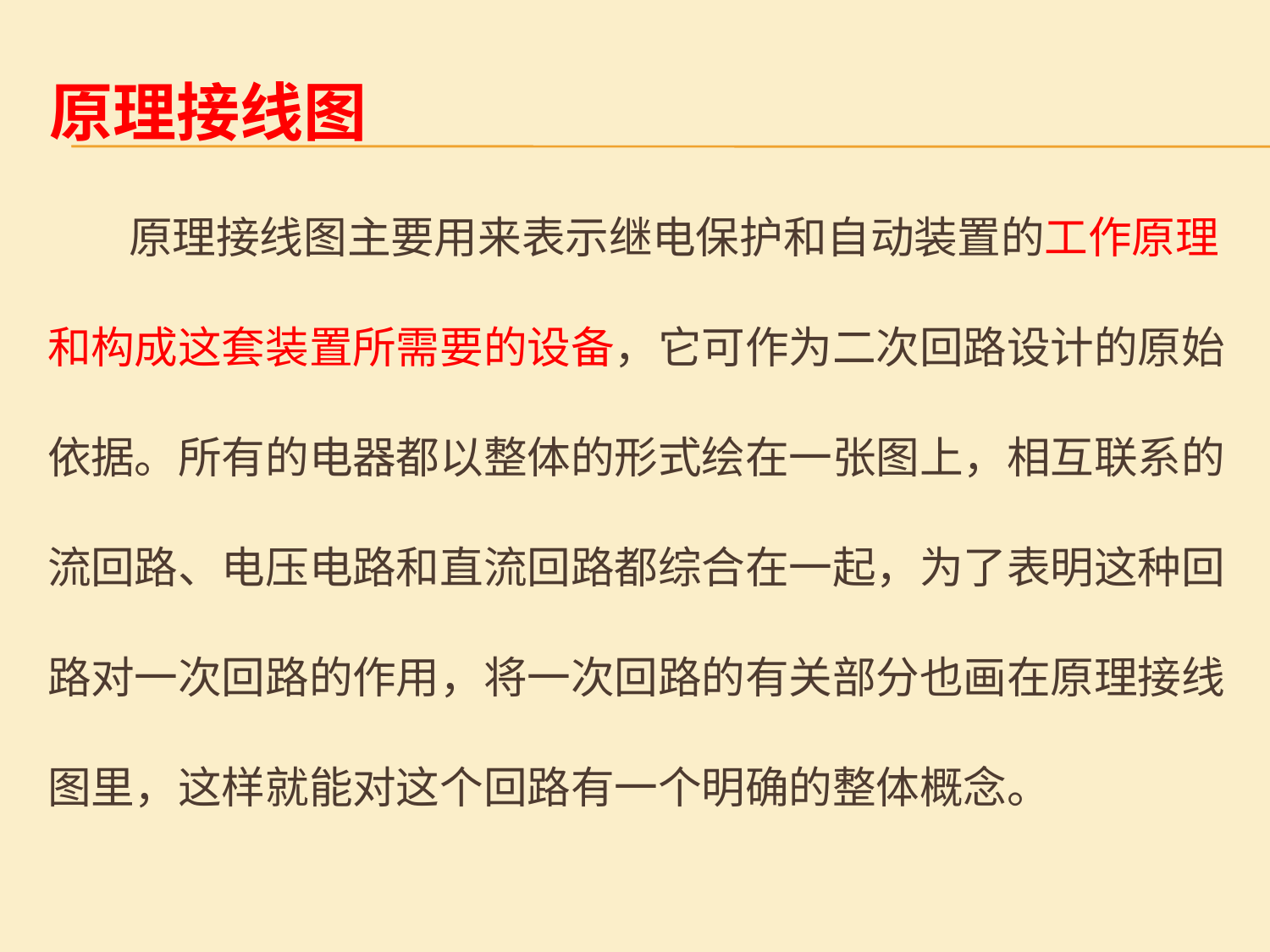

原理接线图
        原理接线图主要用来表示继电保护和自动装置的工作原理和构成这套装置所需要的设备，它可作为二次回路设计的原始依据。所有的电器都以整体的形式绘在一张图上，相互联系的流回路、电压电路和直流回路都综合在一起，为了表明这种回路对一次回路的作用，将一次回路的有关部分也画在原理接线图里，这样就能对这个回路有一个明确的整体概念。